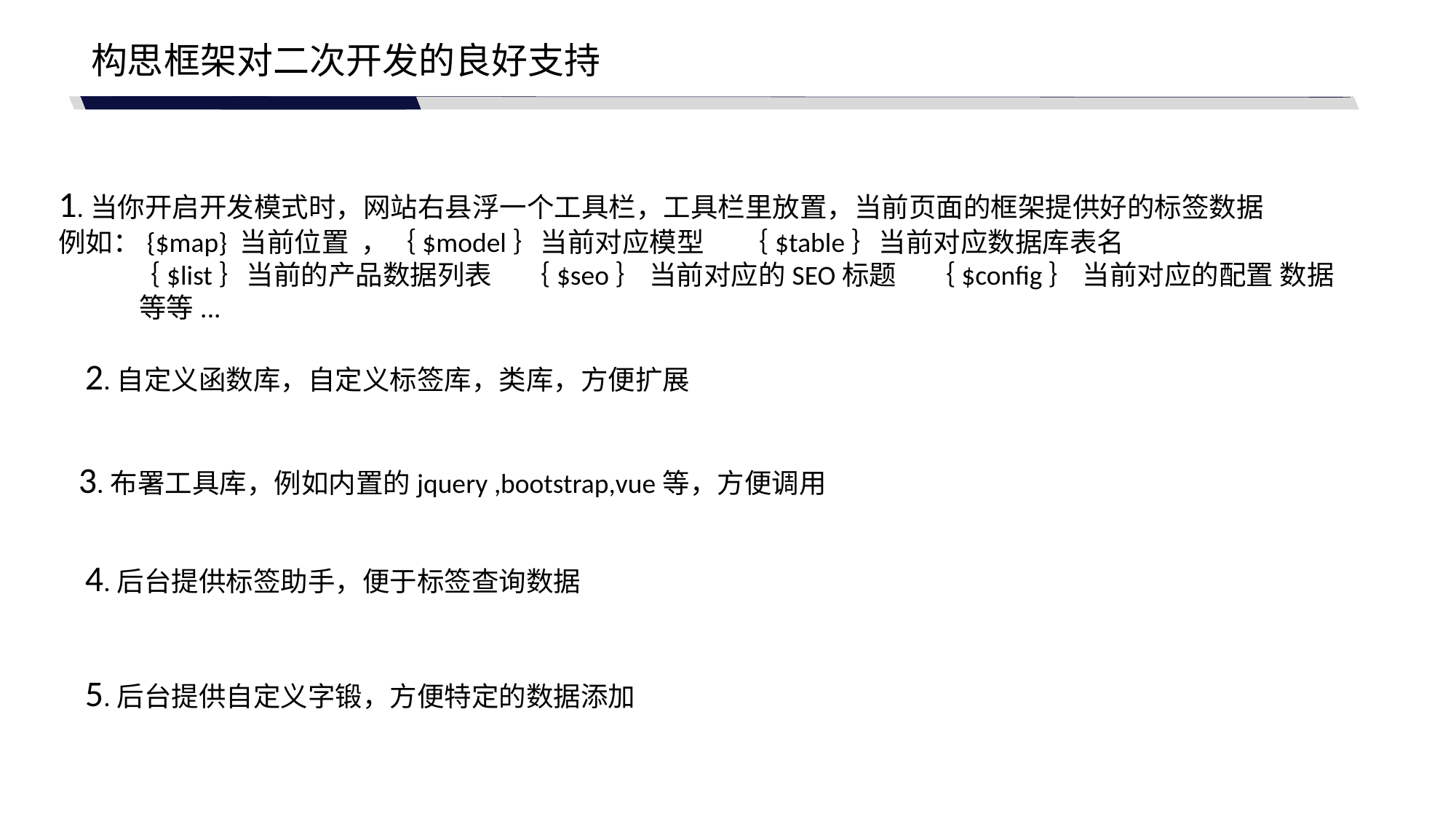

构思框架对二次开发的良好支持

1.当你开启开发模式时，网站右县浮一个工具栏，工具栏里放置，当前页面的框架提供好的标签数据
例如：{$map} 当前位置  ，｛$model｝当前对应模型      ｛$table｝当前对应数据库表名
           ｛$list｝当前的产品数据列表     ｛$seo｝ 当前对应的SEO标题     ｛$config｝ 当前对应的配置 数据
            等等...

2.自定义函数库，自定义标签库，类库，方便扩展
3.布署工具库，例如内置的jquery ,bootstrap,vue等，方便调用
4.后台提供标签助手，便于标签查询数据
5.后台提供自定义字锻，方便特定的数据添加